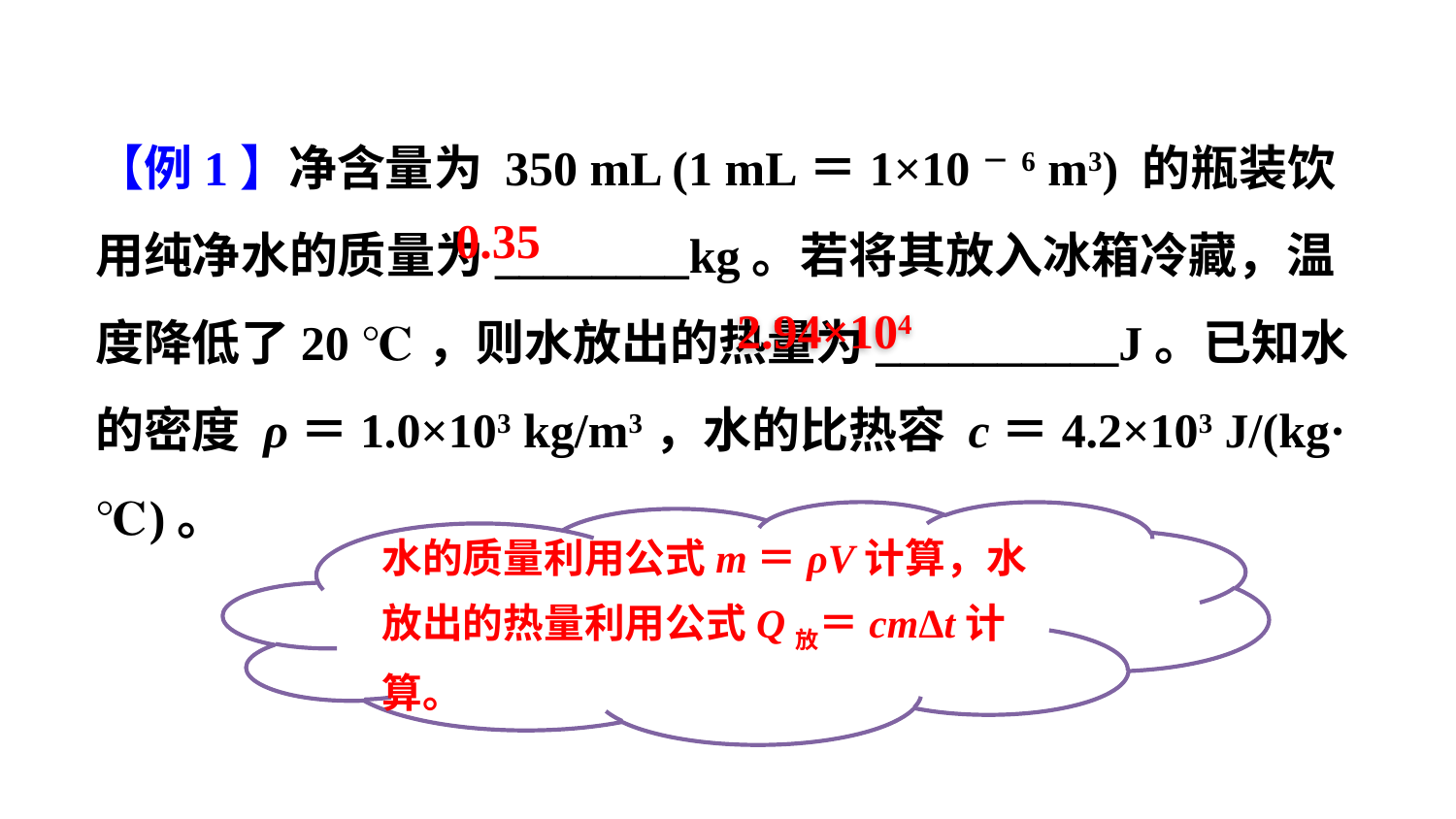

【例1】净含量为 350 mL (1 mL＝1×10－6 m3) 的瓶装饮用纯净水的质量为________kg。若将其放入冰箱冷藏，温度降低了20 ℃，则水放出的热量为__________J。已知水的密度 ρ＝1.0×103 kg/m3，水的比热容 c＝4.2×103 J/(kg·℃)。

0.35
2.94×104
水的质量利用公式m＝ρV计算，水放出的热量利用公式Q放＝cmΔt计算。